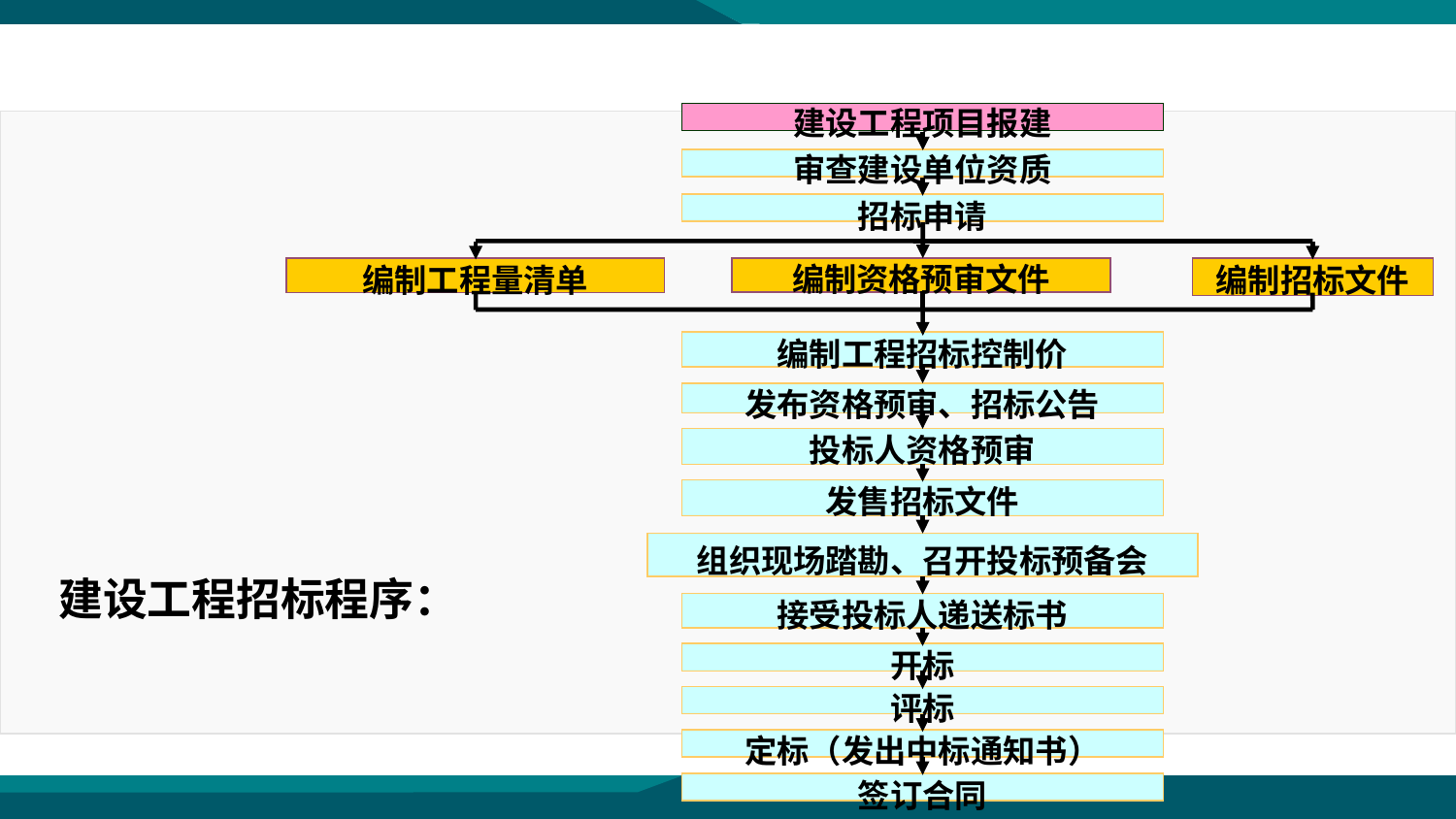

建设工程项目报建

审查建设单位资质

招标申请

编制资格预审文件
编制招标文件
编制工程量清单

编制工程招标控制价

发布资格预审、招标公告

投标人资格预审

发售招标文件

组织现场踏勘、召开投标预备会
　建设工程招标程序：

接受投标人递送标书

开标

评标

定标（发出中标通知书）

签订合同